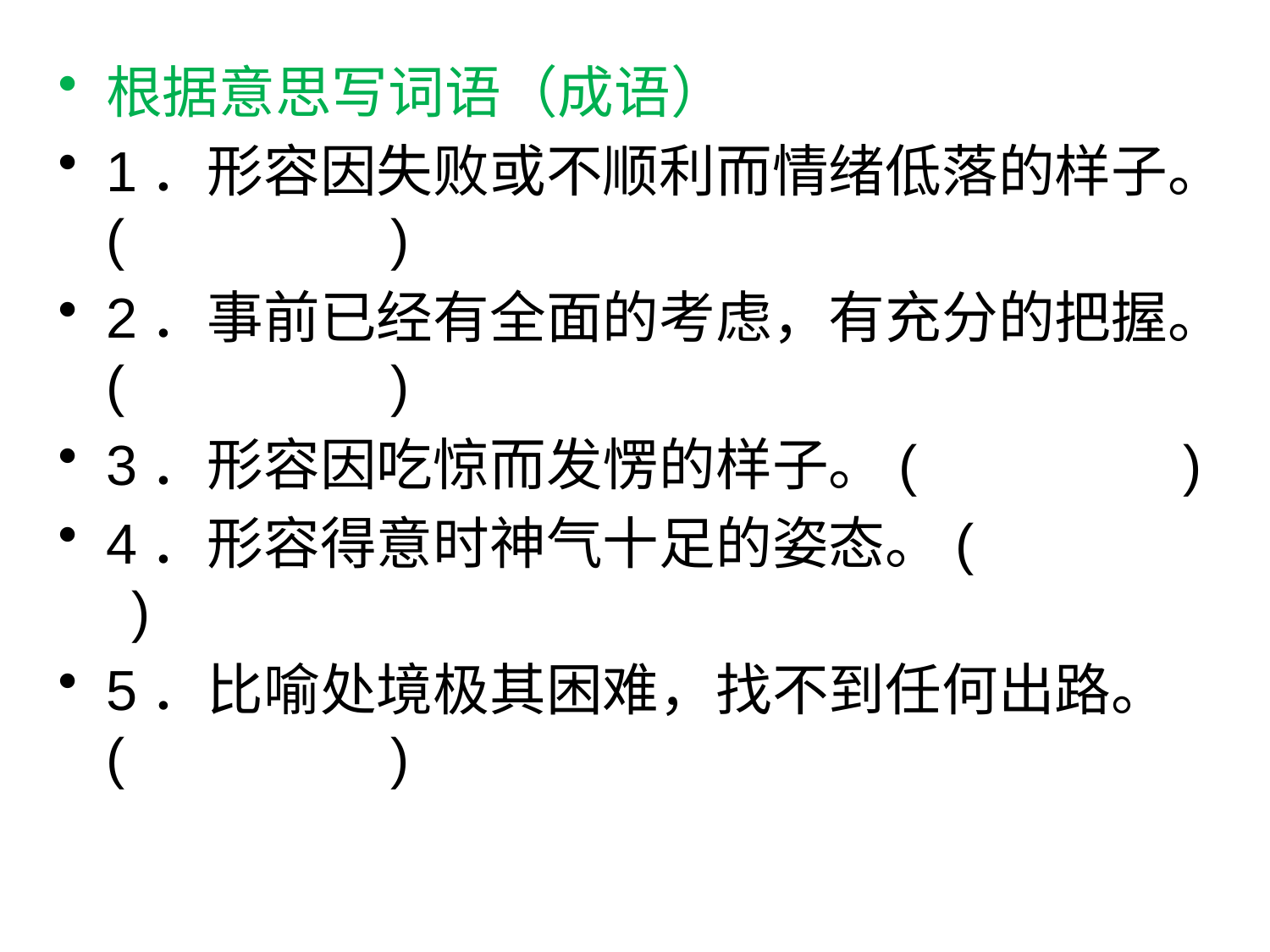

根据意思写词语（成语）
1．形容因失败或不顺利而情绪低落的样子。(　　　 　)
2．事前已经有全面的考虑，有充分的把握。(　　　　 )
3．形容因吃惊而发愣的样子。(　　　　 )
4．形容得意时神气十足的姿态。(　　　　 )
5．比喻处境极其困难，找不到任何出路。(　　　　 )